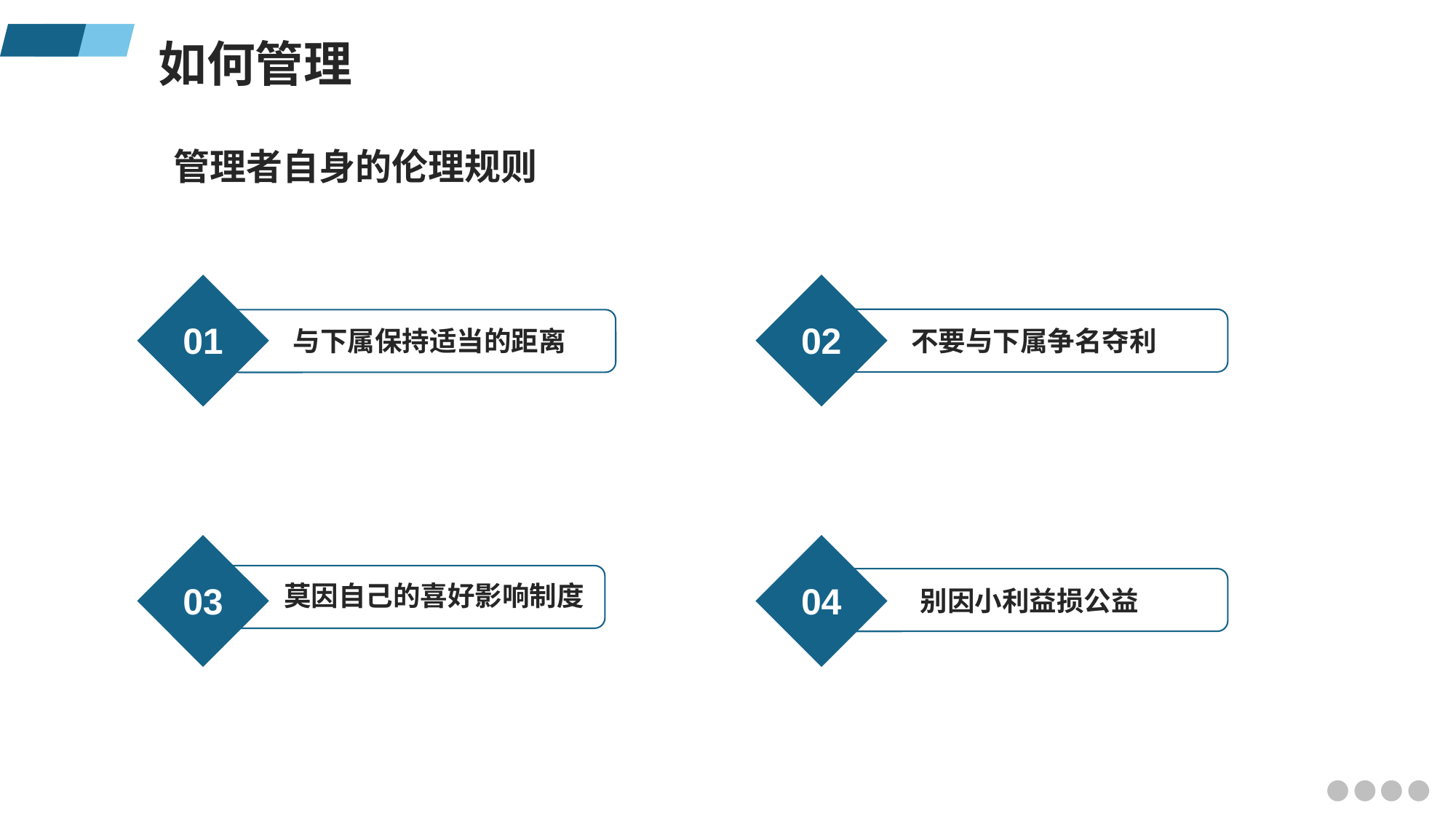

如何管理
管理者自身的伦理规则

01
与下属保持适当的距离

02
不要与下属争名夺利

03
莫因自己的喜好影响制度

04
别因小利益损公益